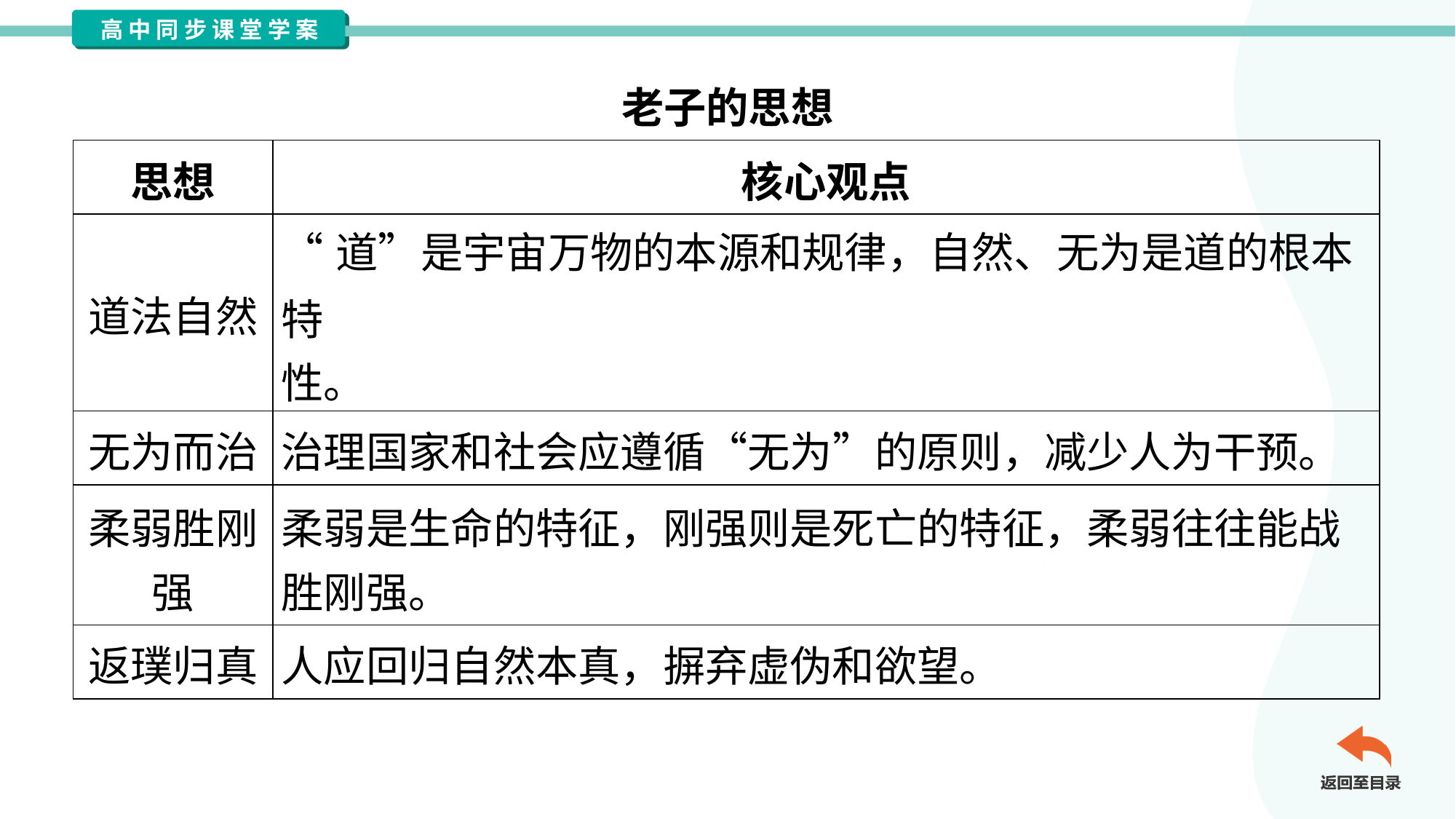

老子的思想
| 思想 | 核心观点 |
| --- | --- |
| 道法自然 | “道”是宇宙万物的本源和规律，自然、无为是道的根本特 性。 |
| 无为而治 | 治理国家和社会应遵循“无为”的原则，减少人为干预。 |
| 柔弱胜刚 强 | 柔弱是生命的特征，刚强则是死亡的特征，柔弱往往能战 胜刚强。 |
| 返璞归真 | 人应回归自然本真，摒弃虚伪和欲望。 |